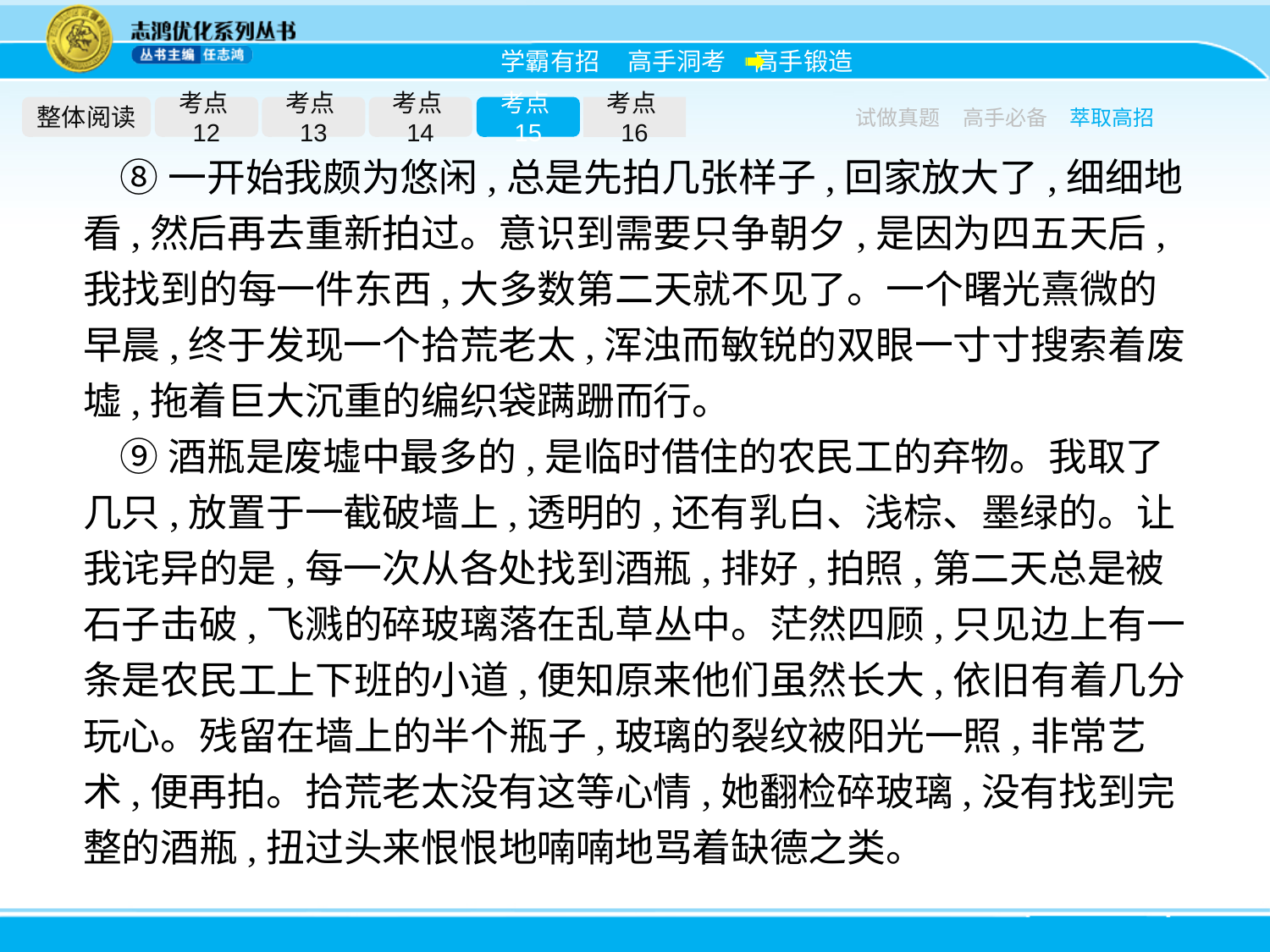

整体阅读
考点12
考点13
考点14
考点15
考点16
试做真题
高手必备
萃取高招
⑧一开始我颇为悠闲,总是先拍几张样子,回家放大了,细细地看,然后再去重新拍过。意识到需要只争朝夕,是因为四五天后,我找到的每一件东西,大多数第二天就不见了。一个曙光熹微的早晨,终于发现一个拾荒老太,浑浊而敏锐的双眼一寸寸搜索着废墟,拖着巨大沉重的编织袋蹒跚而行。
⑨酒瓶是废墟中最多的,是临时借住的农民工的弃物。我取了几只,放置于一截破墙上,透明的,还有乳白、浅棕、墨绿的。让我诧异的是,每一次从各处找到酒瓶,排好,拍照,第二天总是被石子击破,飞溅的碎玻璃落在乱草丛中。茫然四顾,只见边上有一条是农民工上下班的小道,便知原来他们虽然长大,依旧有着几分玩心。残留在墙上的半个瓶子,玻璃的裂纹被阳光一照,非常艺术,便再拍。拾荒老太没有这等心情,她翻检碎玻璃,没有找到完整的酒瓶,扭过头来恨恨地喃喃地骂着缺德之类。